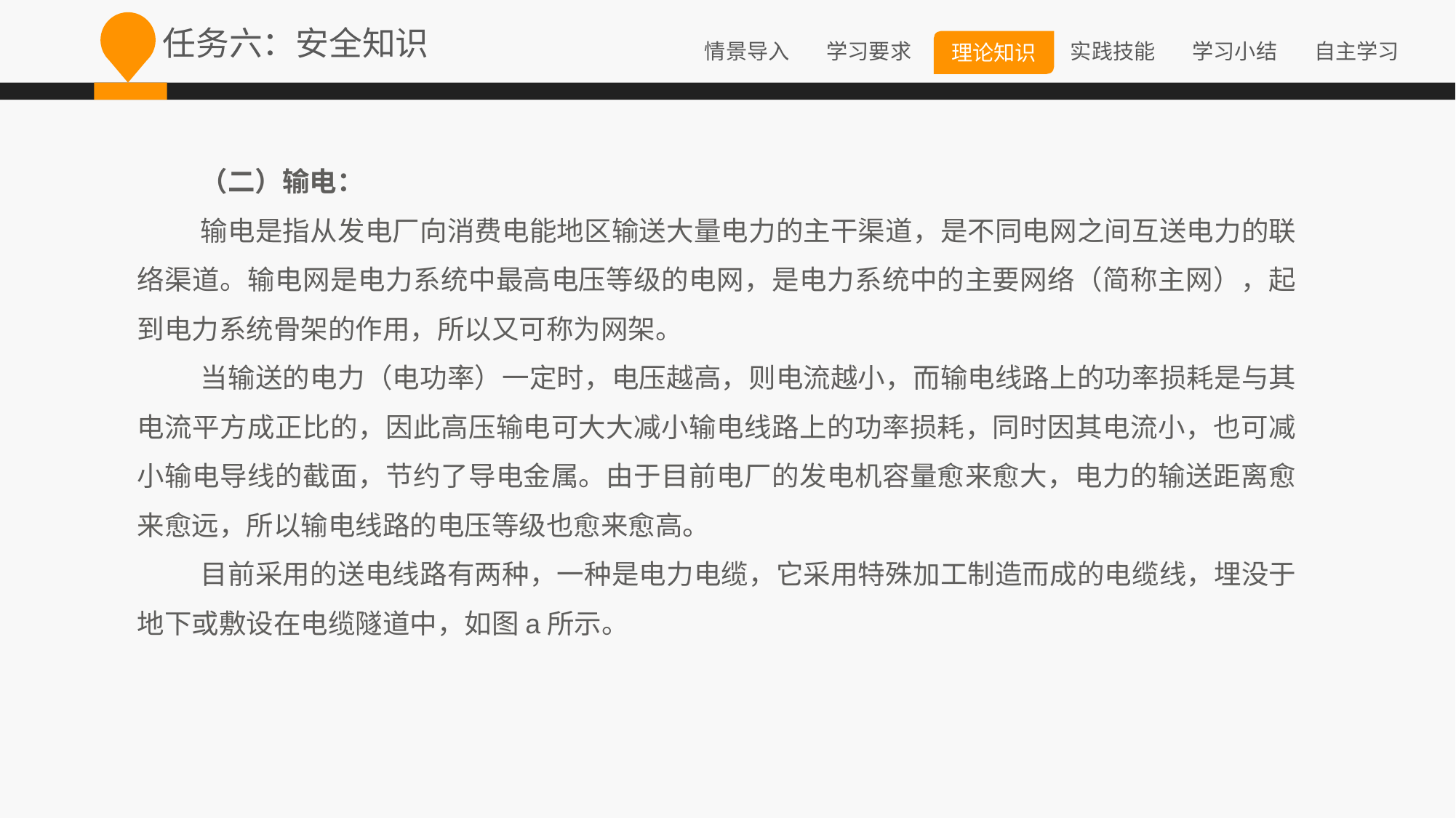

任务六：安全知识
（二）输电：
输电是指从发电厂向消费电能地区输送大量电力的主干渠道，是不同电网之间互送电力的联络渠道。输电网是电力系统中最高电压等级的电网，是电力系统中的主要网络（简称主网），起到电力系统骨架的作用，所以又可称为网架。
当输送的电力（电功率）一定时，电压越高，则电流越小，而输电线路上的功率损耗是与其电流平方成正比的，因此高压输电可大大减小输电线路上的功率损耗，同时因其电流小，也可减小输电导线的截面，节约了导电金属。由于目前电厂的发电机容量愈来愈大，电力的输送距离愈来愈远，所以输电线路的电压等级也愈来愈高。
目前采用的送电线路有两种，一种是电力电缆，它采用特殊加工制造而成的电缆线，埋没于地下或敷设在电缆隧道中，如图a所示。